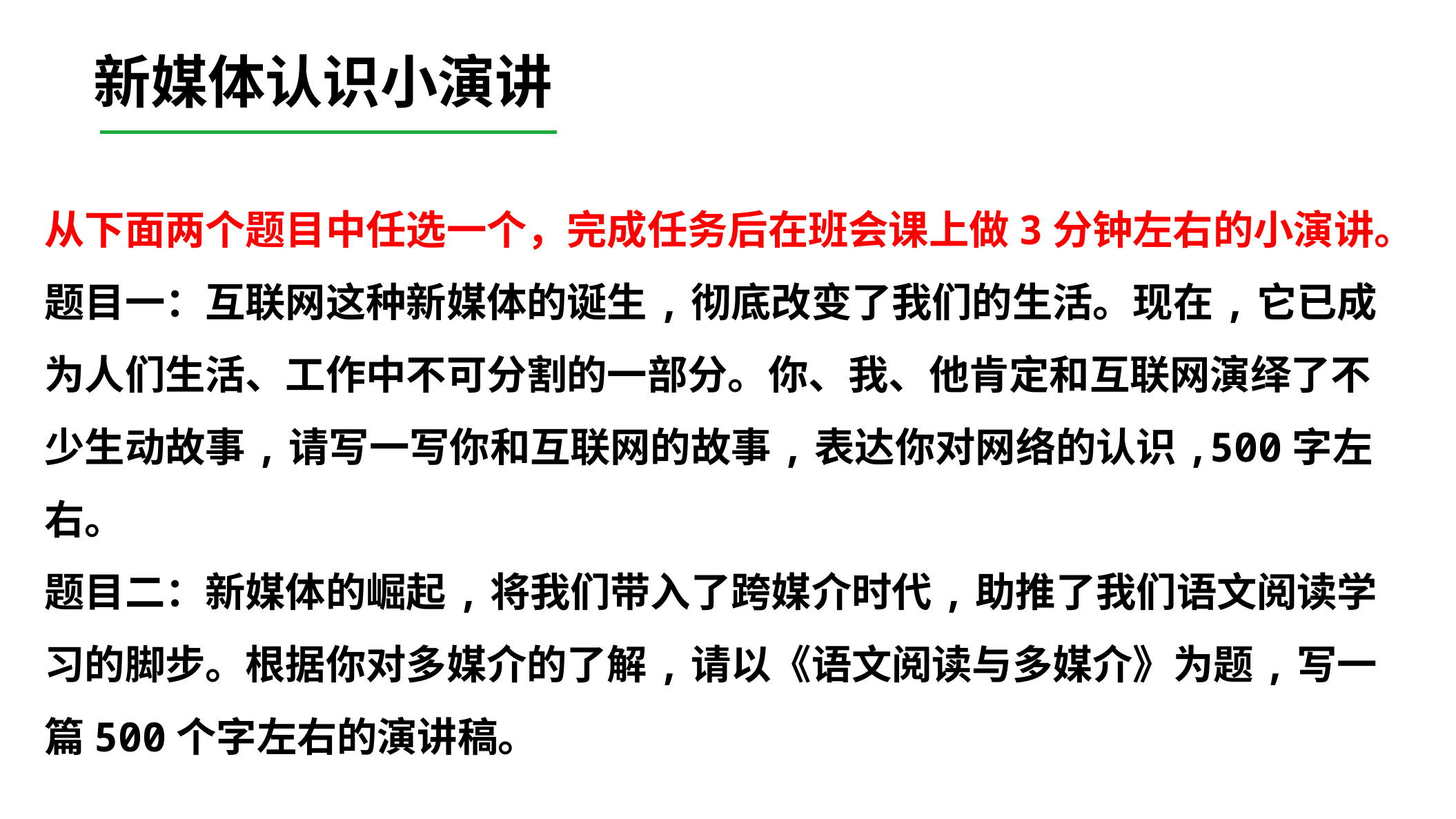

新媒体认识小演讲
从下面两个题目中任选一个，完成任务后在班会课上做3分钟左右的小演讲。
题目一：互联网这种新媒体的诞生,彻底改变了我们的生活。现在,它已成为人们生活、工作中不可分割的一部分。你、我、他肯定和互联网演绎了不少生动故事,请写一写你和互联网的故事,表达你对网络的认识,500字左右。
题目二：新媒体的崛起,将我们带入了跨媒介时代,助推了我们语文阅读学习的脚步。根据你对多媒介的了解,请以《语文阅读与多媒介》为题,写一篇500个字左右的演讲稿。